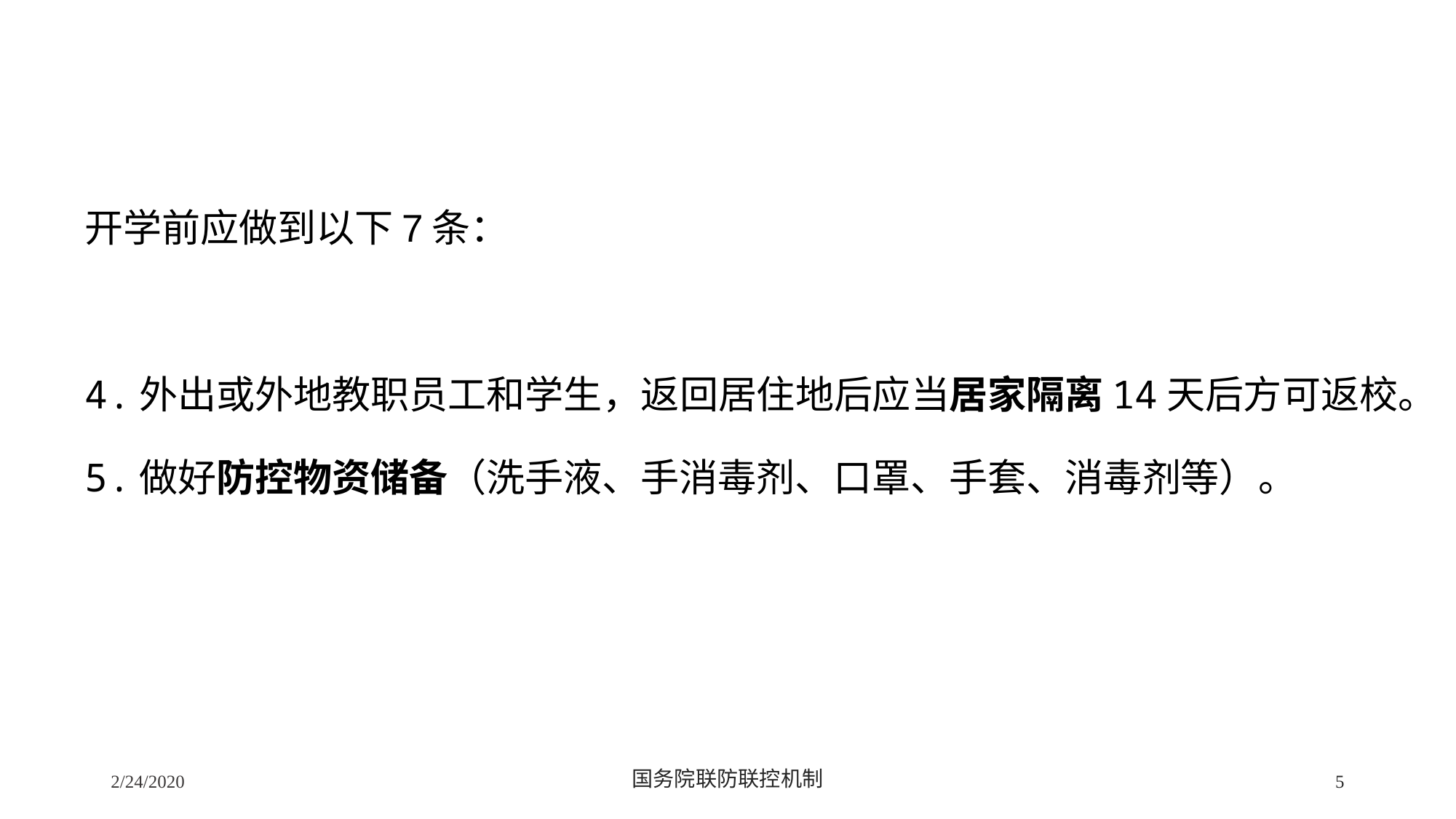

开学前应做到以下7条：

4.外出或外地教职员工和学生，返回居住地后应当居家隔离14天后方可返校。
5.做好防控物资储备（洗手液、手消毒剂、口罩、手套、消毒剂等）。
2/24/2020
国务院联防联控机制
5